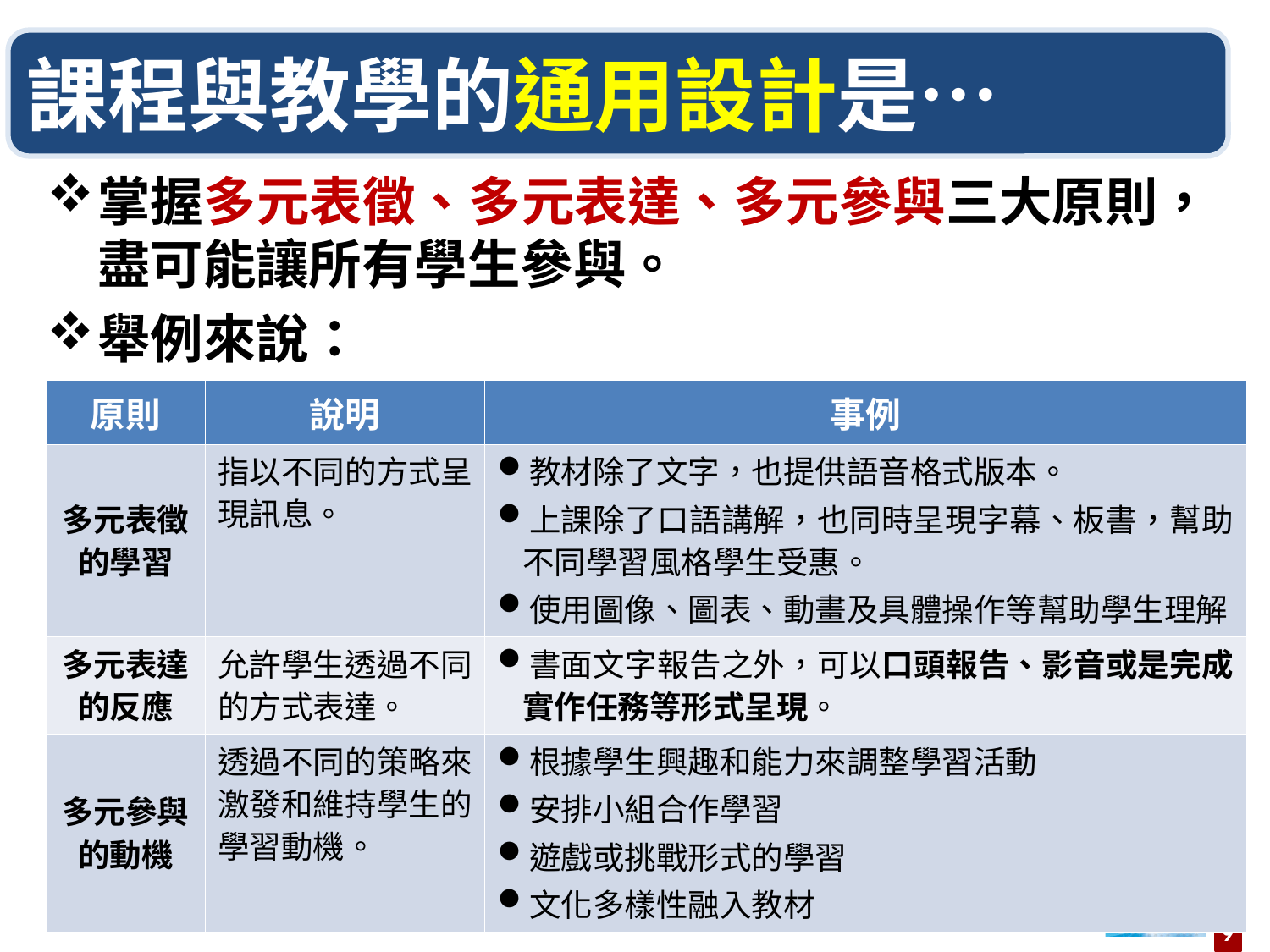

課程與教學的通用設計是…
掌握多元表徵、多元表達、多元參與三大原則，盡可能讓所有學生參與。
舉例來說：
| 原則 | 說明 | 事例 |
| --- | --- | --- |
| 多元表徵的學習 | 指以不同的方式呈現訊息。 | 教材除了文字，也提供語音格式版本。 上課除了口語講解，也同時呈現字幕、板書，幫助不同學習風格學生受惠。 使用圖像、圖表、動畫及具體操作等幫助學生理解 |
| 多元表達的反應 | 允許學生透過不同的方式表達。 | 書面文字報告之外，可以口頭報告、影音或是完成實作任務等形式呈現。 |
| 多元參與的動機 | 透過不同的策略來激發和維持學生的學習動機。 | 根據學生興趣和能力來調整學習活動 安排小組合作學習 遊戲或挑戰形式的學習 文化多樣性融入教材 |
9